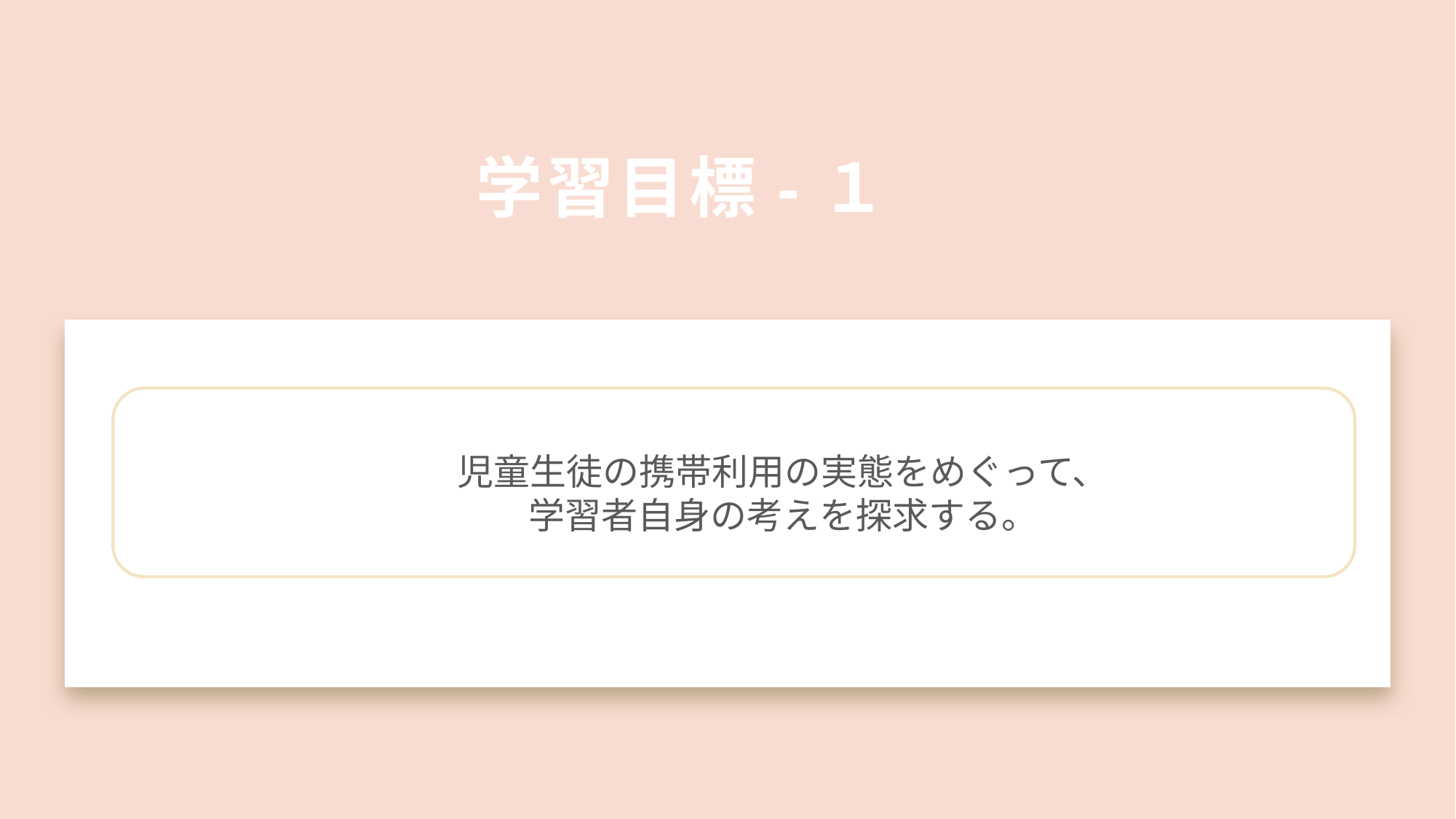

# 学習目標-１

児童生徒の携帯利用の実態をめぐって、
学習者自身の考えを探求する。